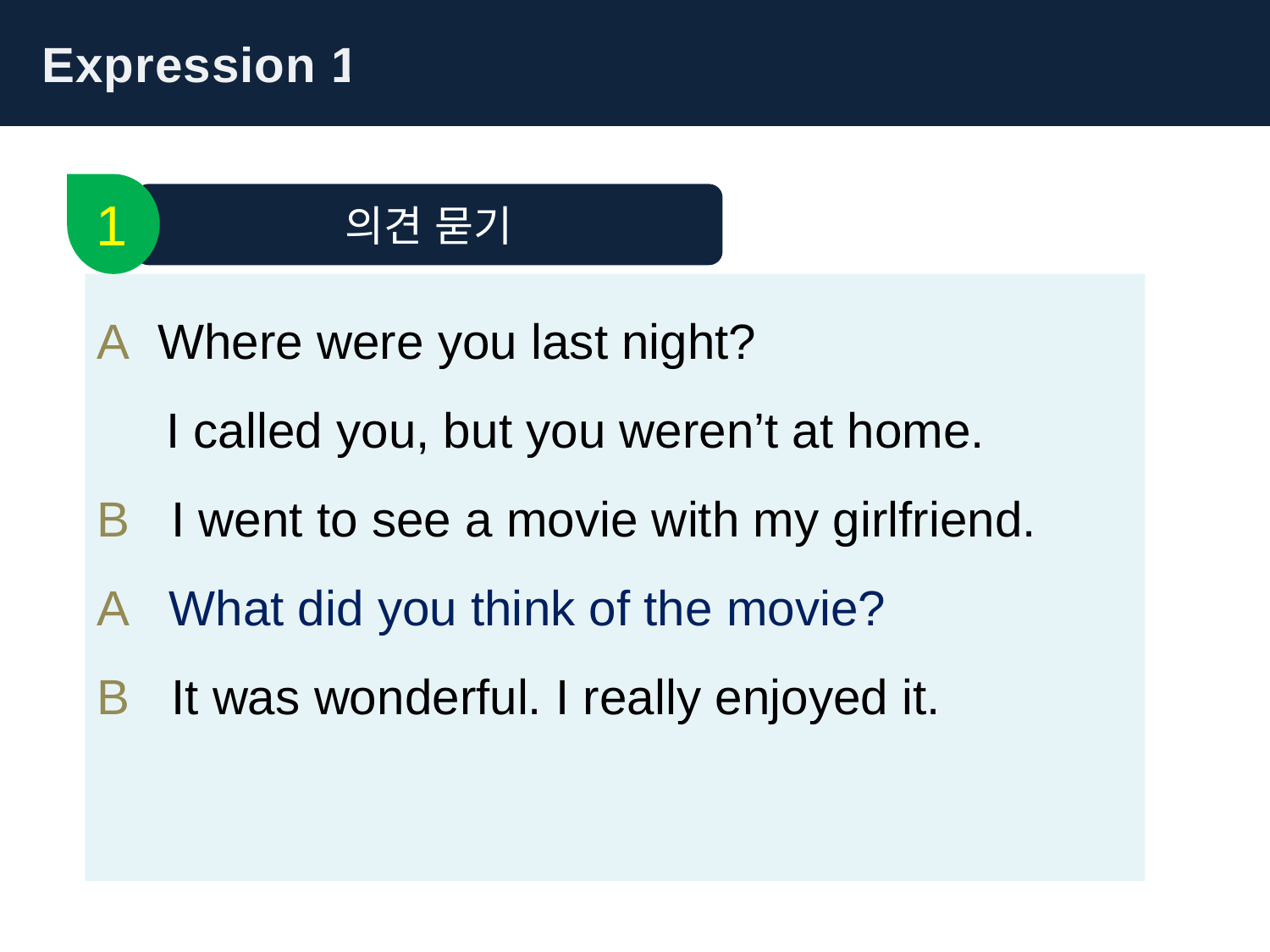

Expression 1

1
의견 묻기
A  Where were you last night?
     I called you, but you weren’t at home.
B   I went to see a movie with my girlfriend.
A   What did you think of the movie?
B   It was wonderful. I really enjoyed it.